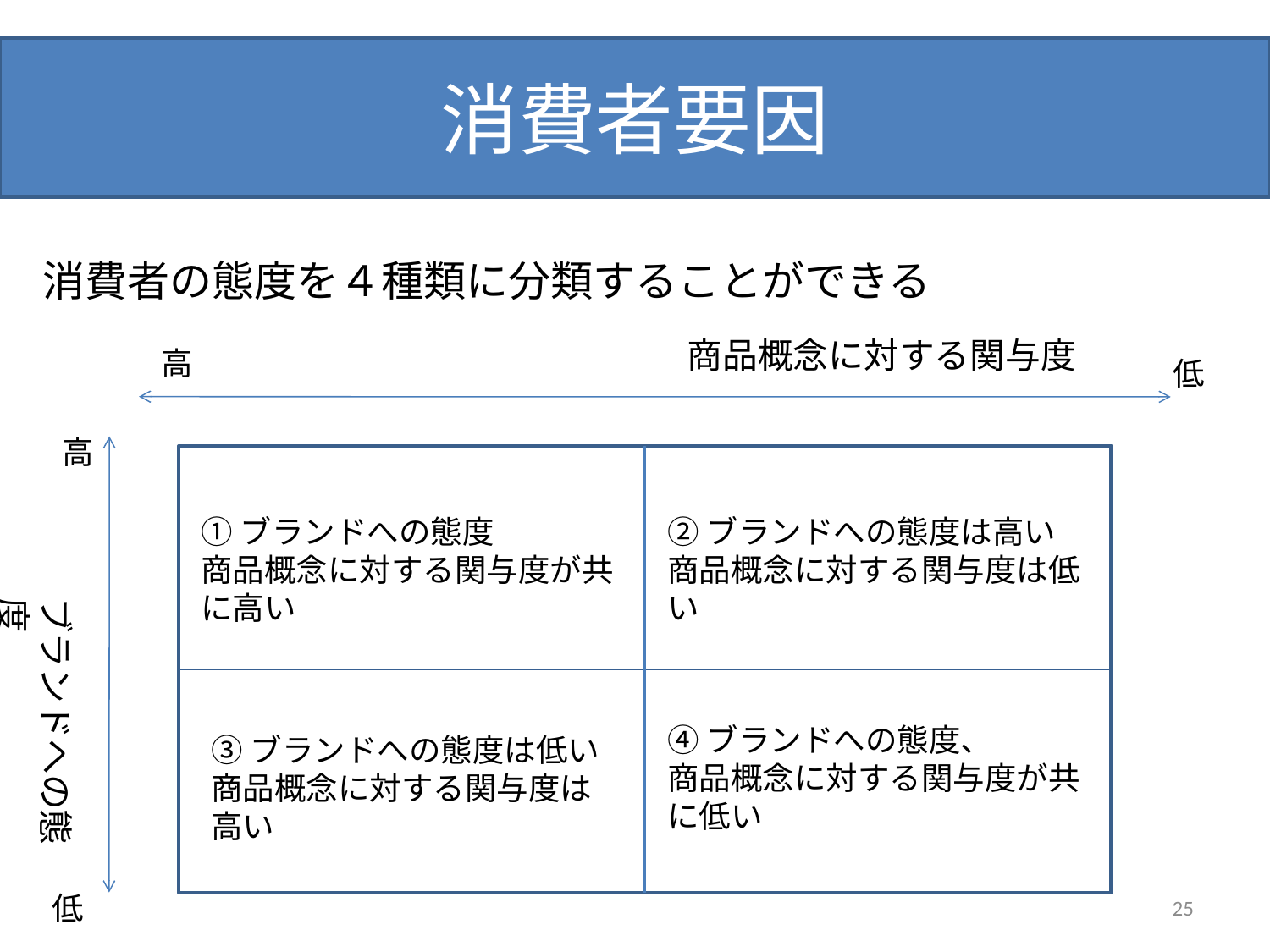

# 消費者要因
消費者の態度を４種類に分類することができる
商品概念に対する関与度
高
低
高

①ブランドへの態度
商品概念に対する関与度が共に高い
②ブランドへの態度は高い
商品概念に対する関与度は低い
ブランドへの態度
④ブランドへの態度、
商品概念に対する関与度が共に低い
③ブランドへの態度は低い
商品概念に対する関与度は高い
25
低